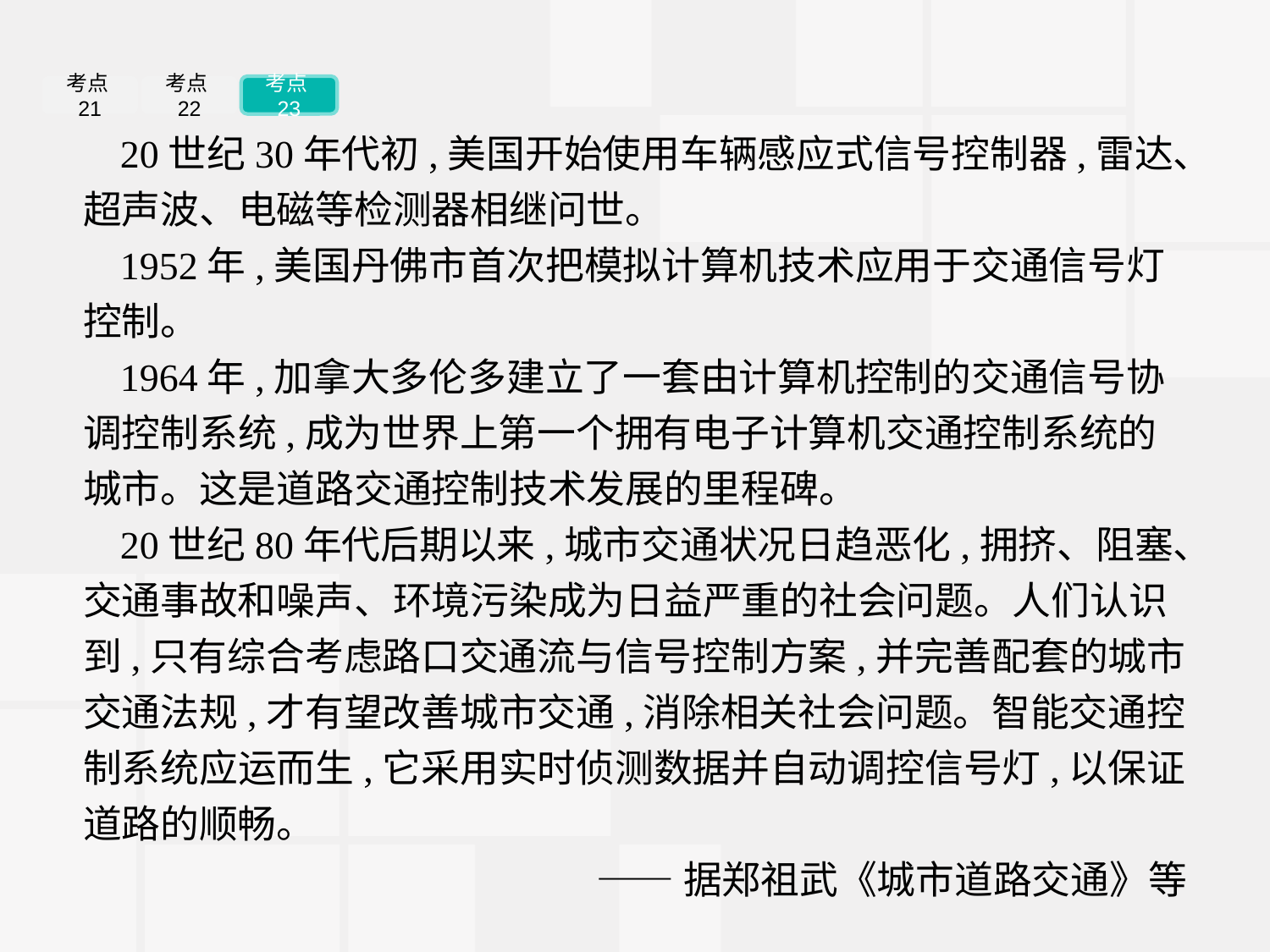

考点21
考点22
考点23
20世纪30年代初,美国开始使用车辆感应式信号控制器,雷达、超声波、电磁等检测器相继问世。
1952年,美国丹佛市首次把模拟计算机技术应用于交通信号灯控制。
1964年,加拿大多伦多建立了一套由计算机控制的交通信号协调控制系统,成为世界上第一个拥有电子计算机交通控制系统的城市。这是道路交通控制技术发展的里程碑。
20世纪80年代后期以来,城市交通状况日趋恶化,拥挤、阻塞、交通事故和噪声、环境污染成为日益严重的社会问题。人们认识到,只有综合考虑路口交通流与信号控制方案,并完善配套的城市交通法规,才有望改善城市交通,消除相关社会问题。智能交通控制系统应运而生,它采用实时侦测数据并自动调控信号灯,以保证道路的顺畅。
——据郑祖武《城市道路交通》等